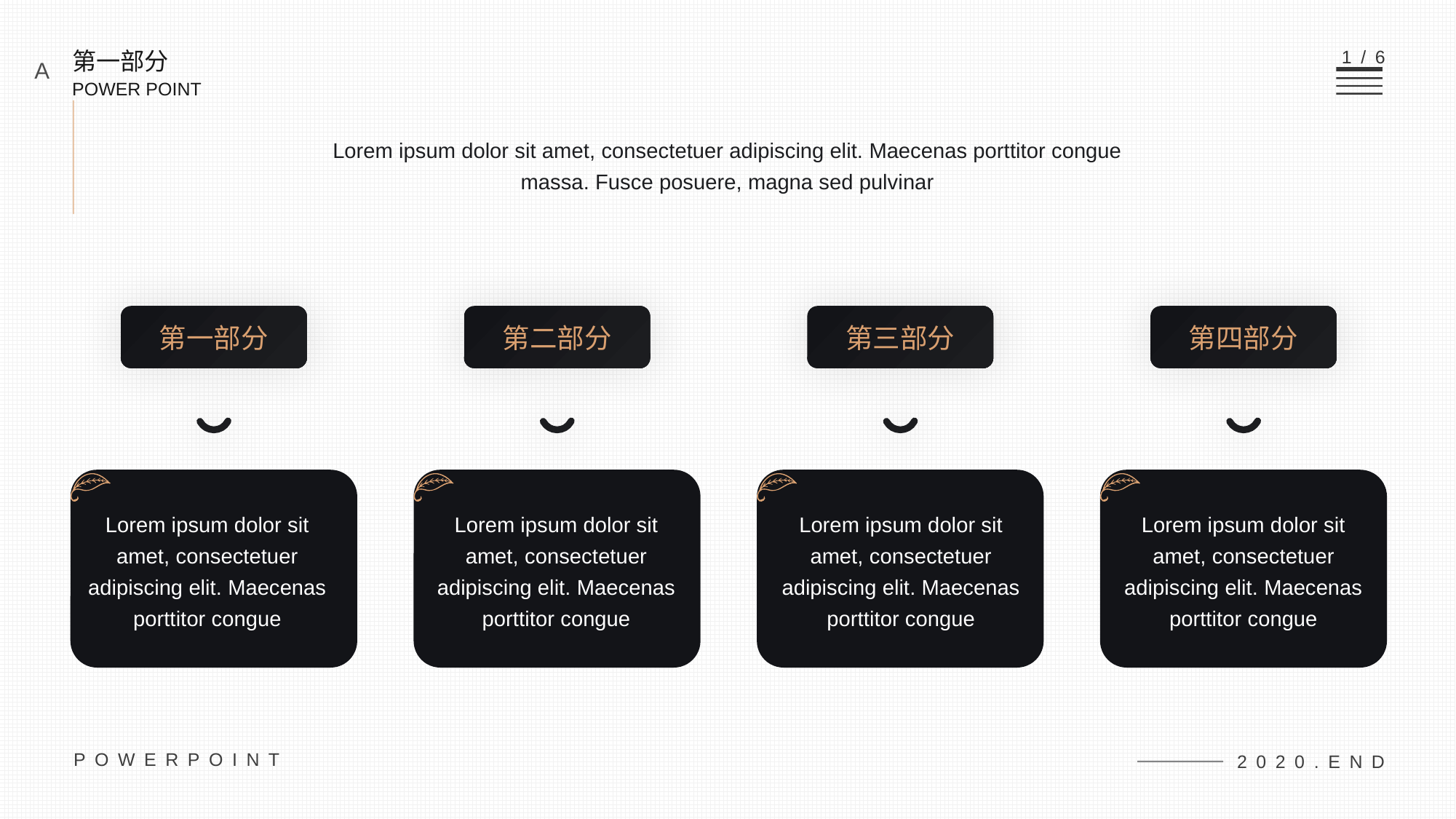

1/6

第一部分
POWER POINT
A

Lorem ipsum dolor sit amet, consectetuer adipiscing elit. Maecenas porttitor congue massa. Fusce posuere, magna sed pulvinar

第一部分
第二部分
第三部分
第四部分
1

Lorem ipsum dolor sit amet, consectetuer adipiscing elit. Maecenas porttitor congue
Lorem ipsum dolor sit amet, consectetuer adipiscing elit. Maecenas porttitor congue
Lorem ipsum dolor sit amet, consectetuer adipiscing elit. Maecenas porttitor congue
Lorem ipsum dolor sit amet, consectetuer adipiscing elit. Maecenas porttitor congue
POWERPOINT
2020.END